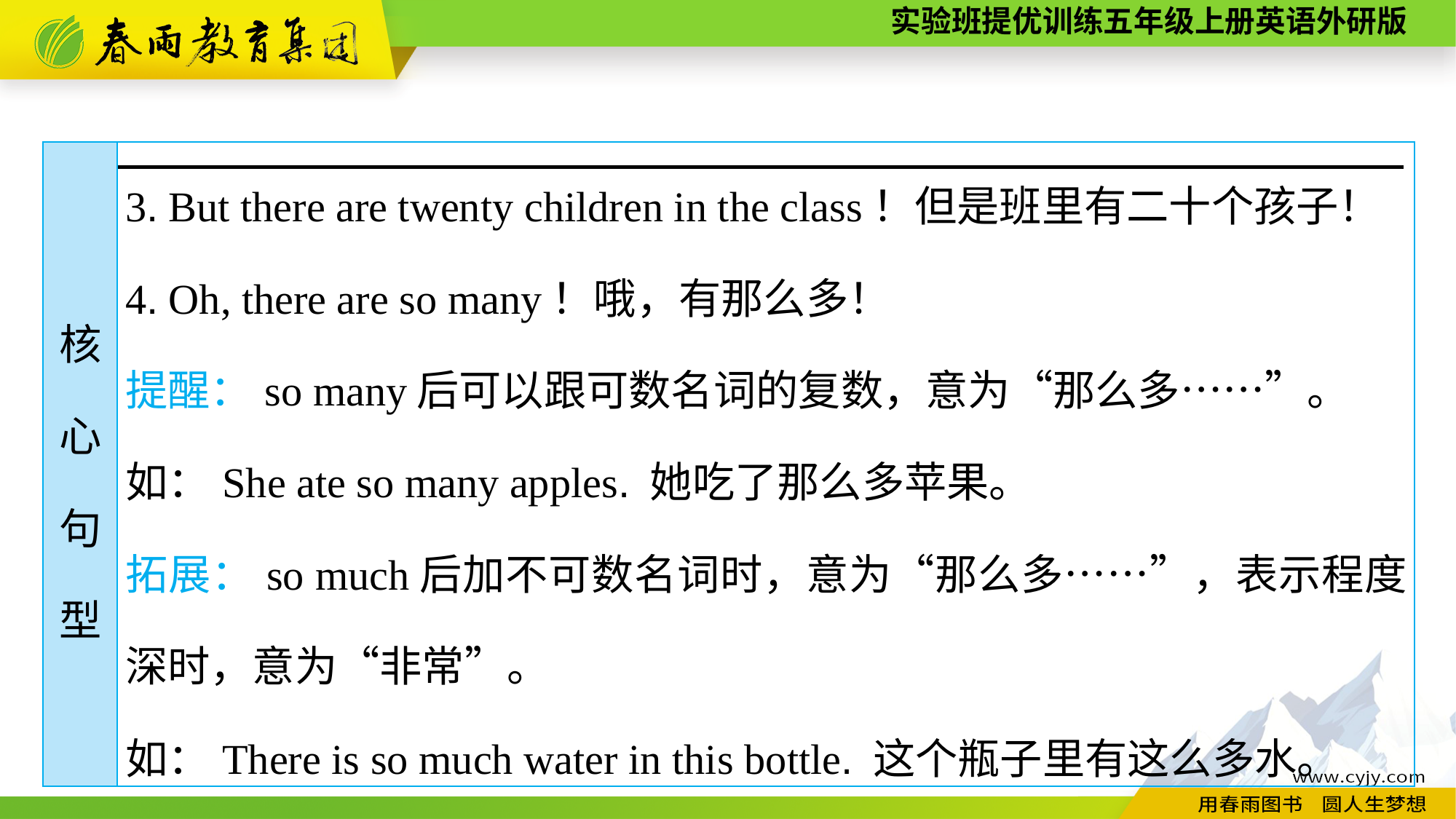

| 核 心 句 型 | 3. But there are twenty children in the class！但是班里有二十个孩子！ 4. Oh, there are so many！哦，有那么多！ 提醒：so many后可以跟可数名词的复数，意为“那么多……”。 如：She ate so many apples. 她吃了那么多苹果。 拓展：so much后加不可数名词时，意为“那么多……”，表示程度深时，意为“非常”。 如：There is so much water in this bottle. 这个瓶子里有这么多水。 |
| --- | --- |